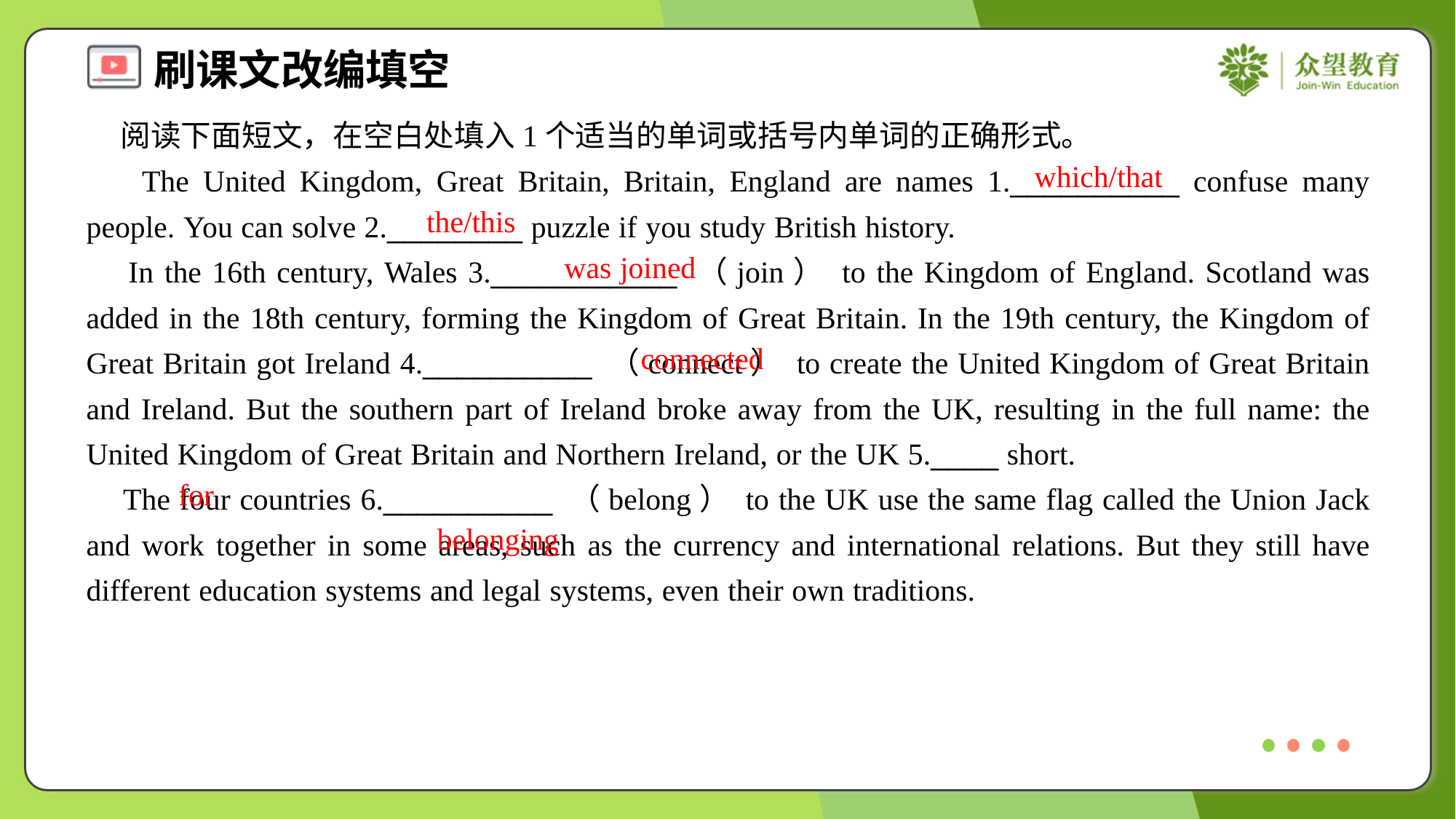

阅读下面短文，在空白处填入1个适当的单词或括号内单词的正确形式。
    The United Kingdom, Great Britain, Britain, England are names 1.__________ confuse many people. You can solve 2.________ puzzle if you study British history.
    In the 16th century, Wales 3.___________ （join） to the Kingdom of England. Scotland was added in the 18th century, forming the Kingdom of Great Britain. In the 19th century, the Kingdom of Great Britain got Ireland 4.__________ （connect） to create the United Kingdom of Great Britain and Ireland. But the southern part of Ireland broke away from the UK, resulting in the full name: the United Kingdom of Great Britain and Northern Ireland, or the UK 5.____ short.
    The four countries 6.__________ （belong） to the UK use the same flag called the Union Jack and work together in some areas, such as the currency and international relations. But they still have different education systems and legal systems, even their own traditions.

which/that
the/this
was joined
connected
for
belonging